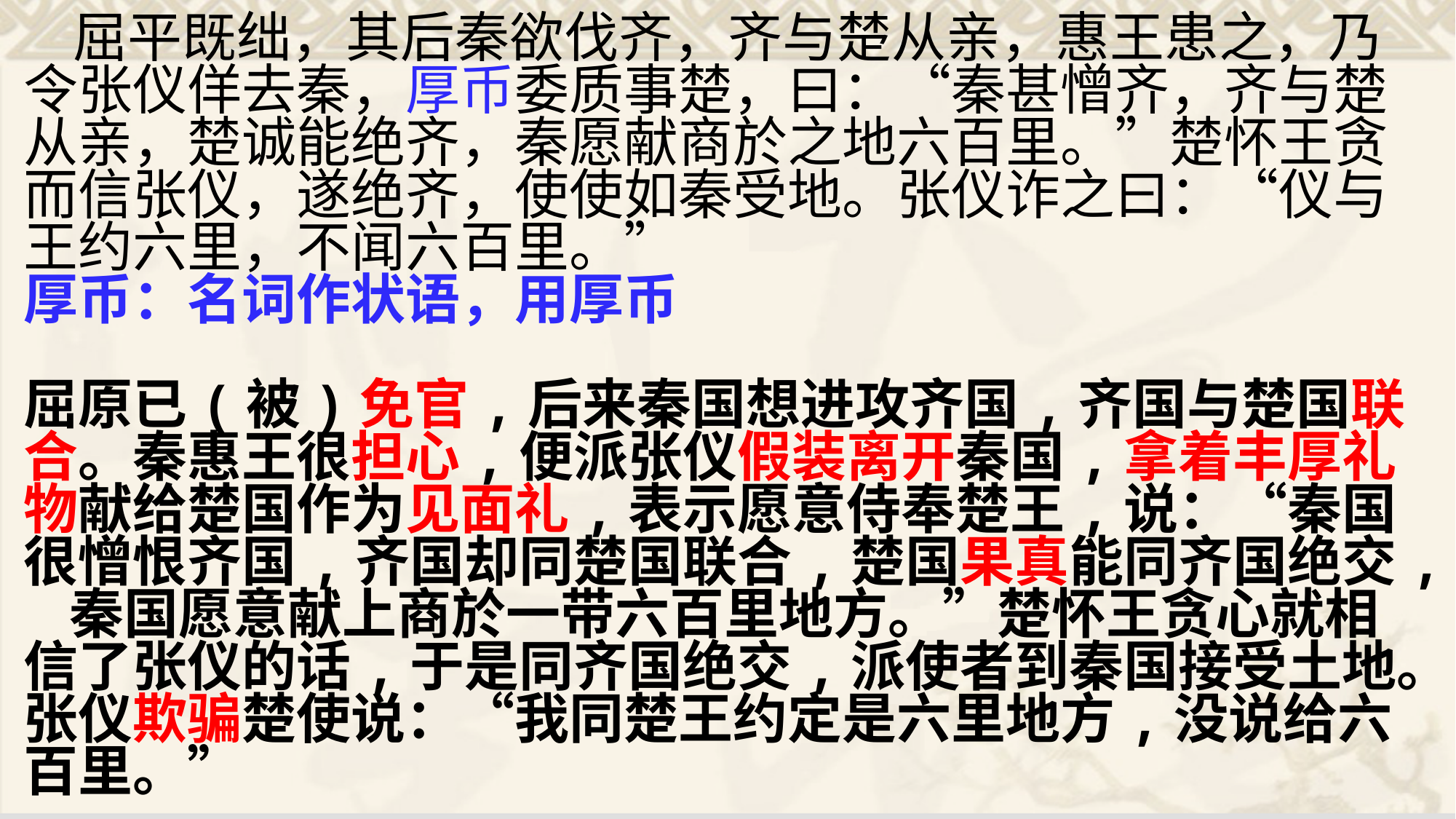

屈平既绌，其后秦欲伐齐，齐与楚从亲，惠王患之，乃令张仪佯去秦，厚币委质事楚，曰：“秦甚憎齐，齐与楚从亲，楚诚能绝齐，秦愿献商於之地六百里。”楚怀王贪而信张仪，遂绝齐，使使如秦受地。张仪诈之曰：“仪与王约六里，不闻六百里。”
厚币：名词作状语，用厚币

屈原已(被)免官,后来秦国想进攻齐国,齐国与楚国联合。秦惠王很担心,便派张仪假装离开秦国,拿着丰厚礼物献给楚国作为见面礼,表示愿意侍奉楚王,说：“秦国很憎恨齐国,齐国却同楚国联合,楚国果真能同齐国绝交, 秦国愿意献上商於一带六百里地方。”楚怀王贪心就相信了张仪的话,于是同齐国绝交,派使者到秦国接受土地。张仪欺骗楚使说：“我同楚王约定是六里地方,没说给六百里。”